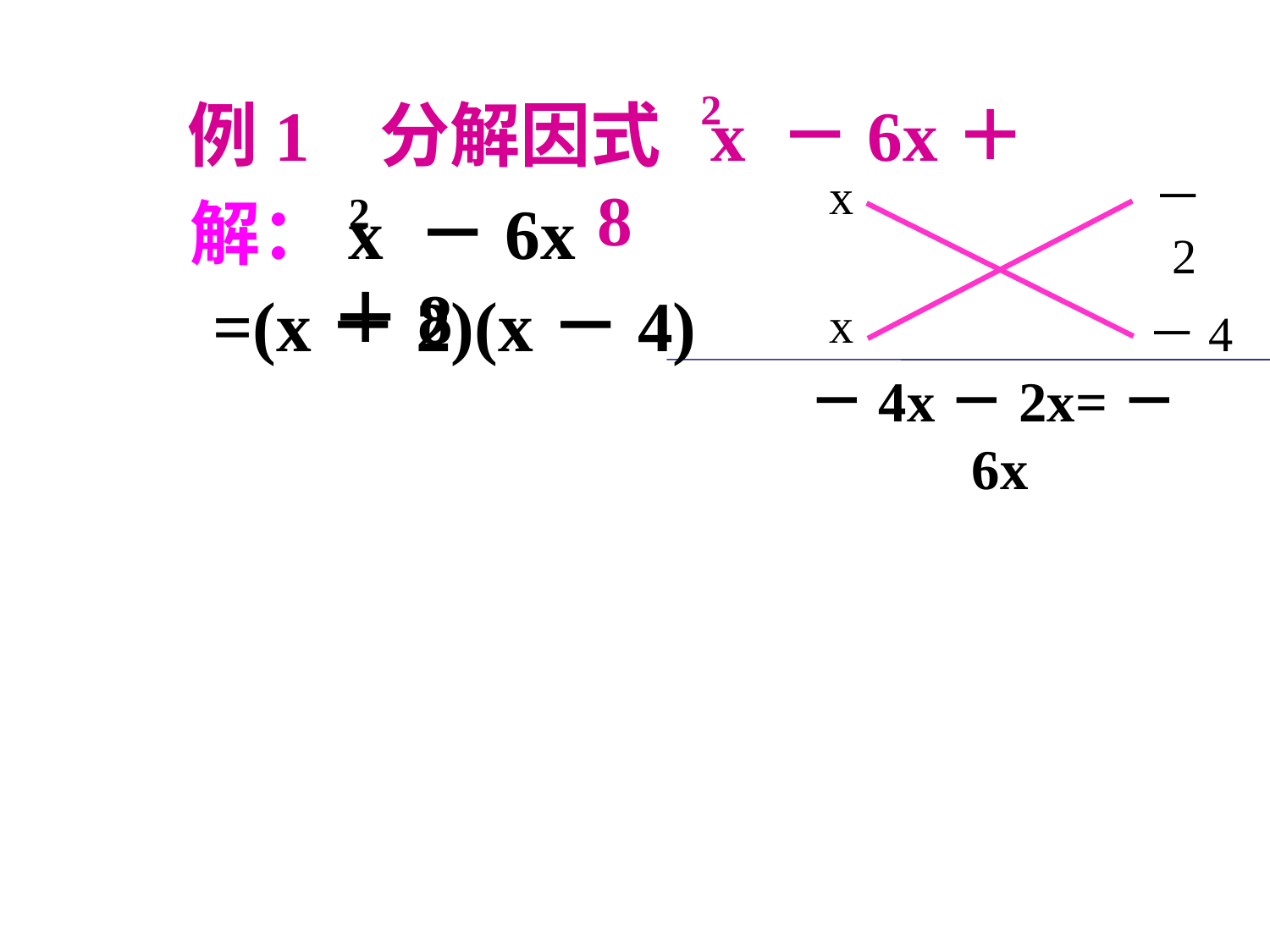

2
例1   分解因式  x －6x＋8
x
－2

x
－4

－4x－2x=－6x
2
解：x －6x＋8
=(x－2)(x－4)